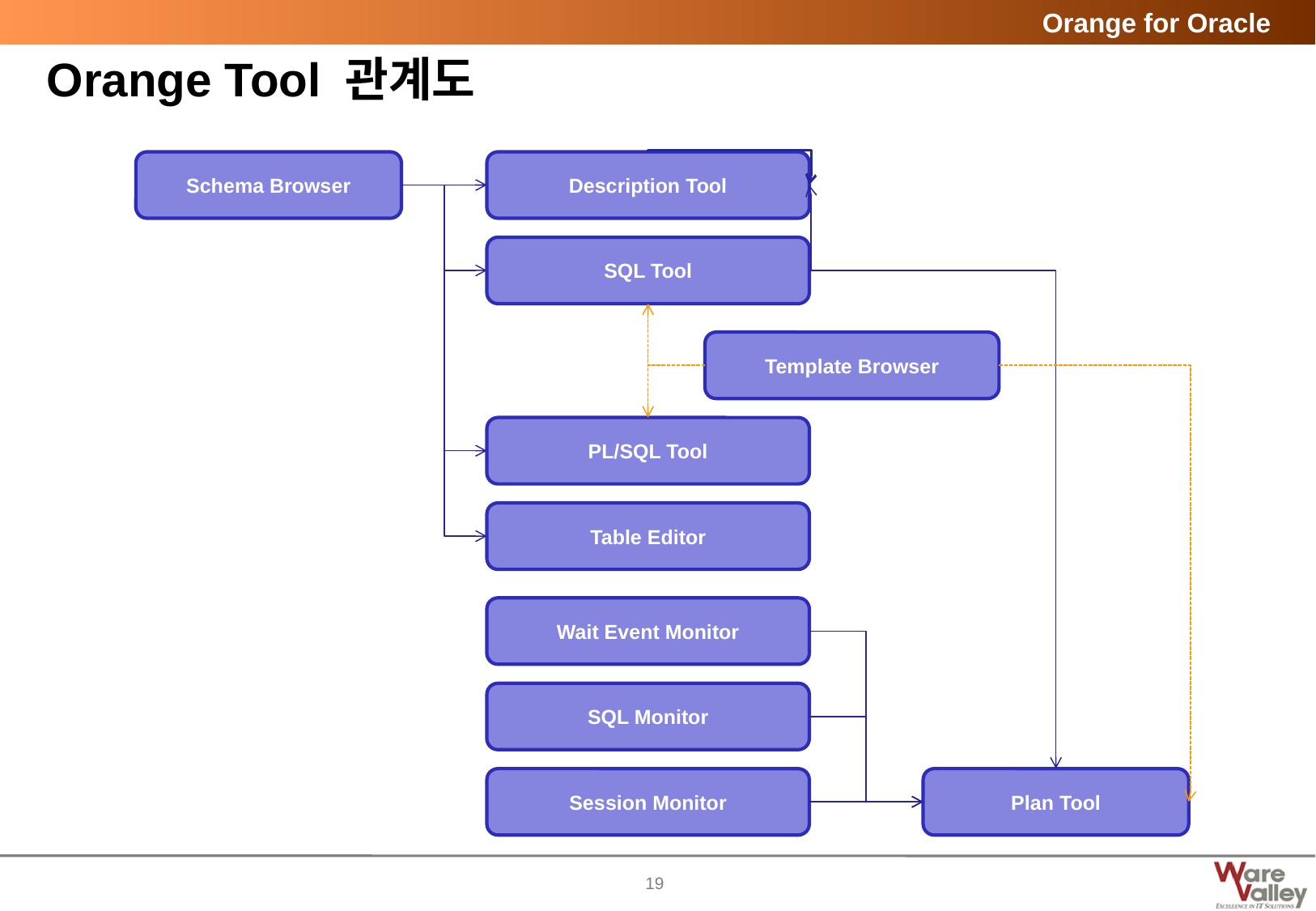

# Orange Tool 관계도

Schema Browser
Description Tool
SQL Tool
Template Browser
PL/SQL Tool
Table Editor
Wait Event Monitor
SQL Monitor
Session Monitor
Plan Tool